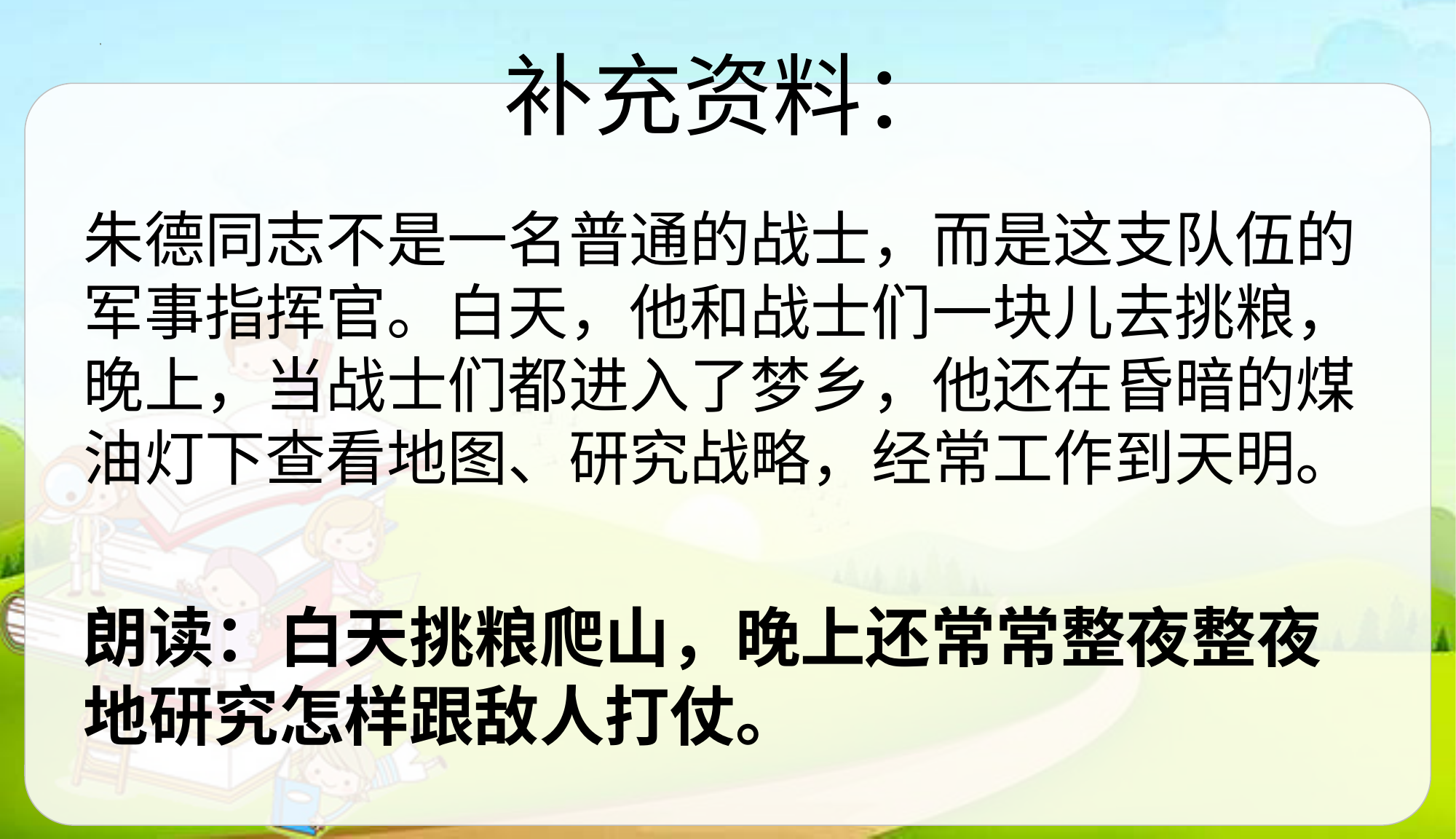

# 补充资料：
朱德同志不是一名普通的战士，而是这支队伍的军事指挥官。白天，他和战士们一块儿去挑粮，晚上，当战士们都进入了梦乡，他还在昏暗的煤油灯下查看地图、研究战略，经常工作到天明。

朗读：白天挑粮爬山，晚上还常常整夜整夜地研究怎样跟敌人打仗。